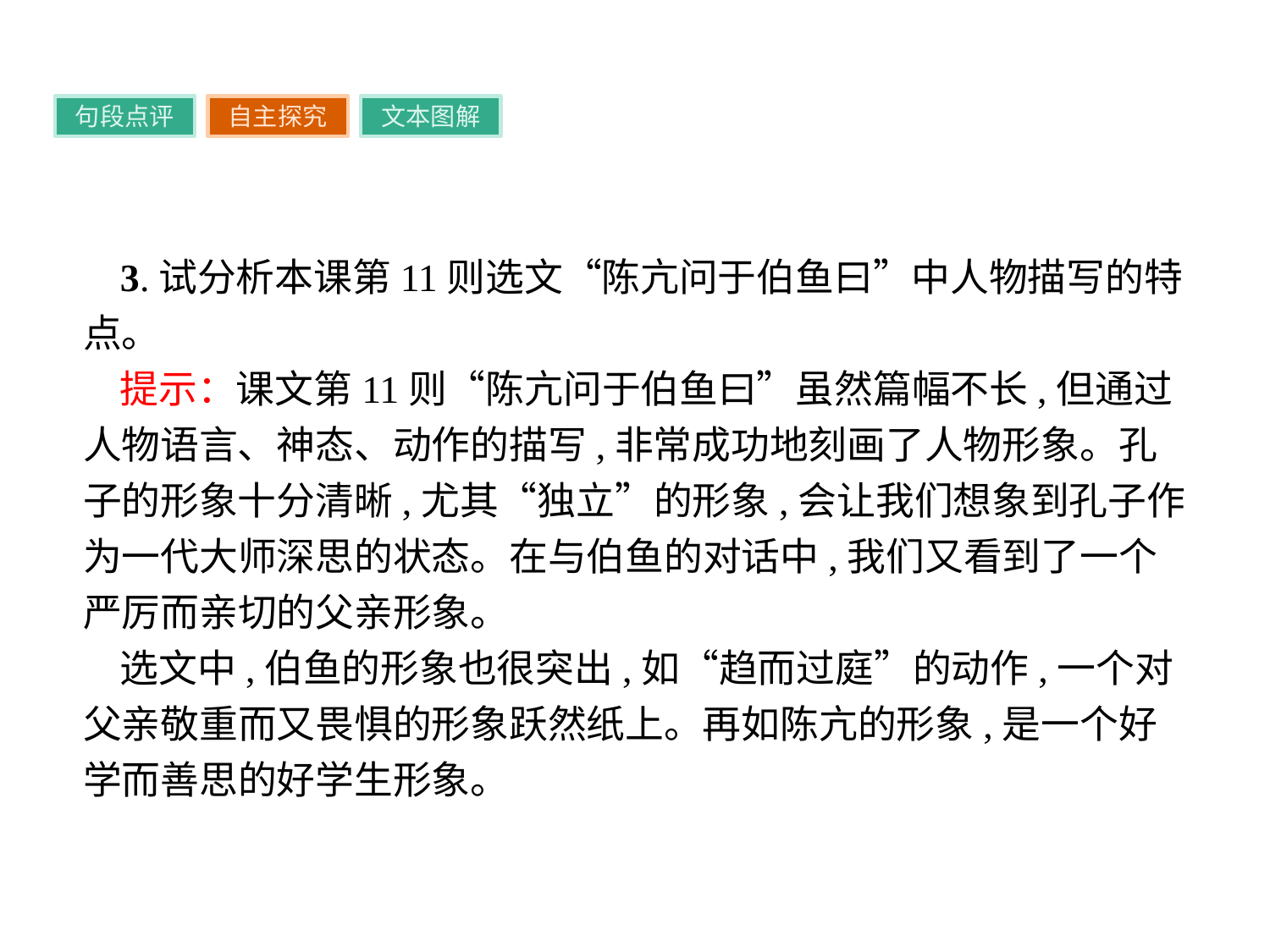

句段点评
自主探究
文本图解
3.试分析本课第11则选文“陈亢问于伯鱼曰”中人物描写的特点。
提示：课文第11则“陈亢问于伯鱼曰”虽然篇幅不长,但通过人物语言、神态、动作的描写,非常成功地刻画了人物形象。孔子的形象十分清晰,尤其“独立”的形象,会让我们想象到孔子作为一代大师深思的状态。在与伯鱼的对话中,我们又看到了一个严厉而亲切的父亲形象。
选文中,伯鱼的形象也很突出,如“趋而过庭”的动作,一个对父亲敬重而又畏惧的形象跃然纸上。再如陈亢的形象,是一个好学而善思的好学生形象。